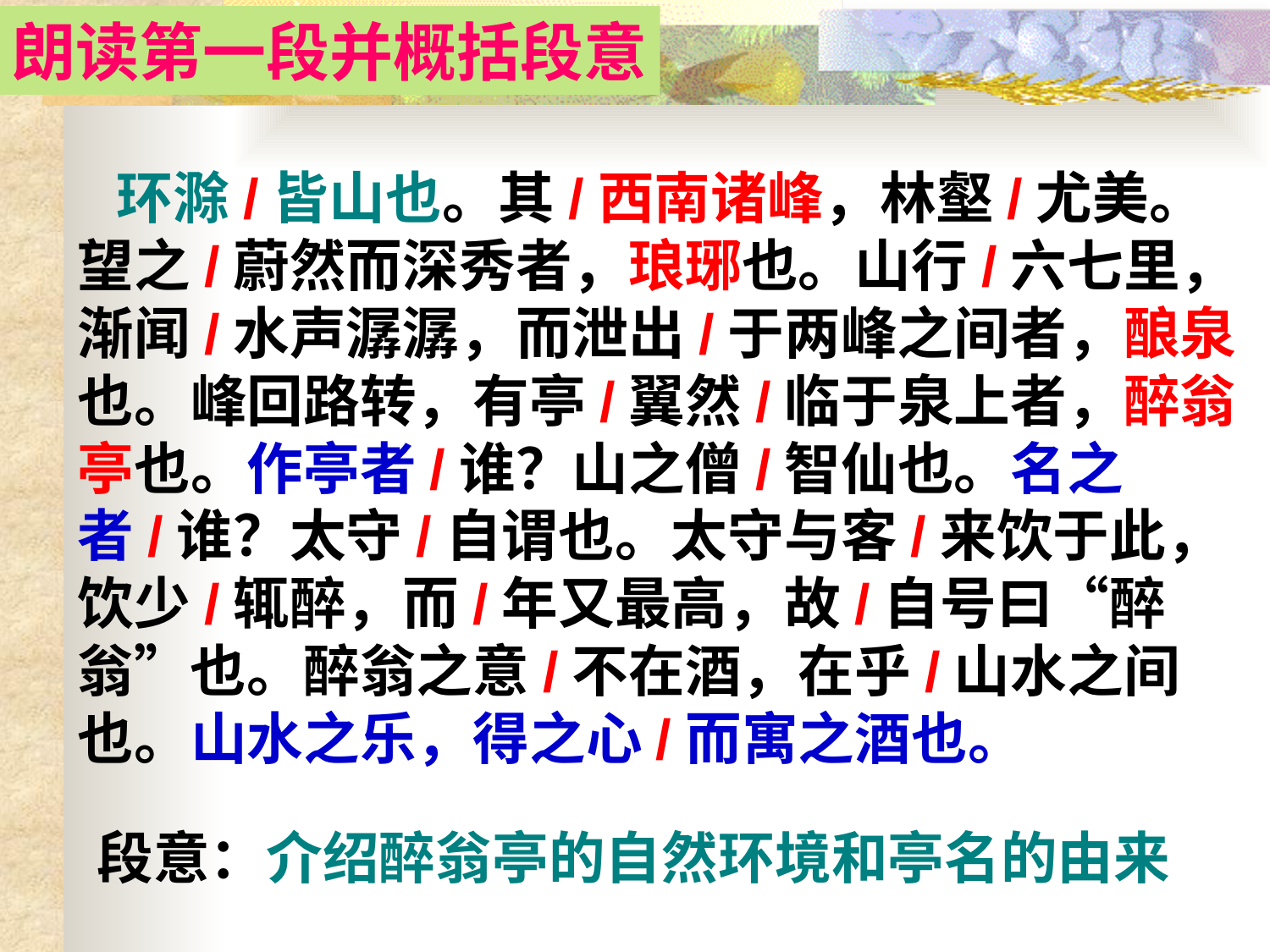

朗读第一段并概括段意
  环滁/皆山也。其/西南诸峰，林壑/尤美。望之/蔚然而深秀者，琅琊也。山行/六七里，渐闻/水声潺潺，而泄出/于两峰之间者，酿泉也。峰回路转，有亭/翼然/临于泉上者，醉翁亭也。作亭者/谁？山之僧/智仙也。名之者/谁？太守/自谓也。太守与客/来饮于此，饮少/辄醉，而/年又最高，故/自号曰“醉翁”也。醉翁之意/不在酒，在乎/山水之间也。山水之乐，得之心/而寓之酒也。

段意：介绍醉翁亭的自然环境和亭名的由来